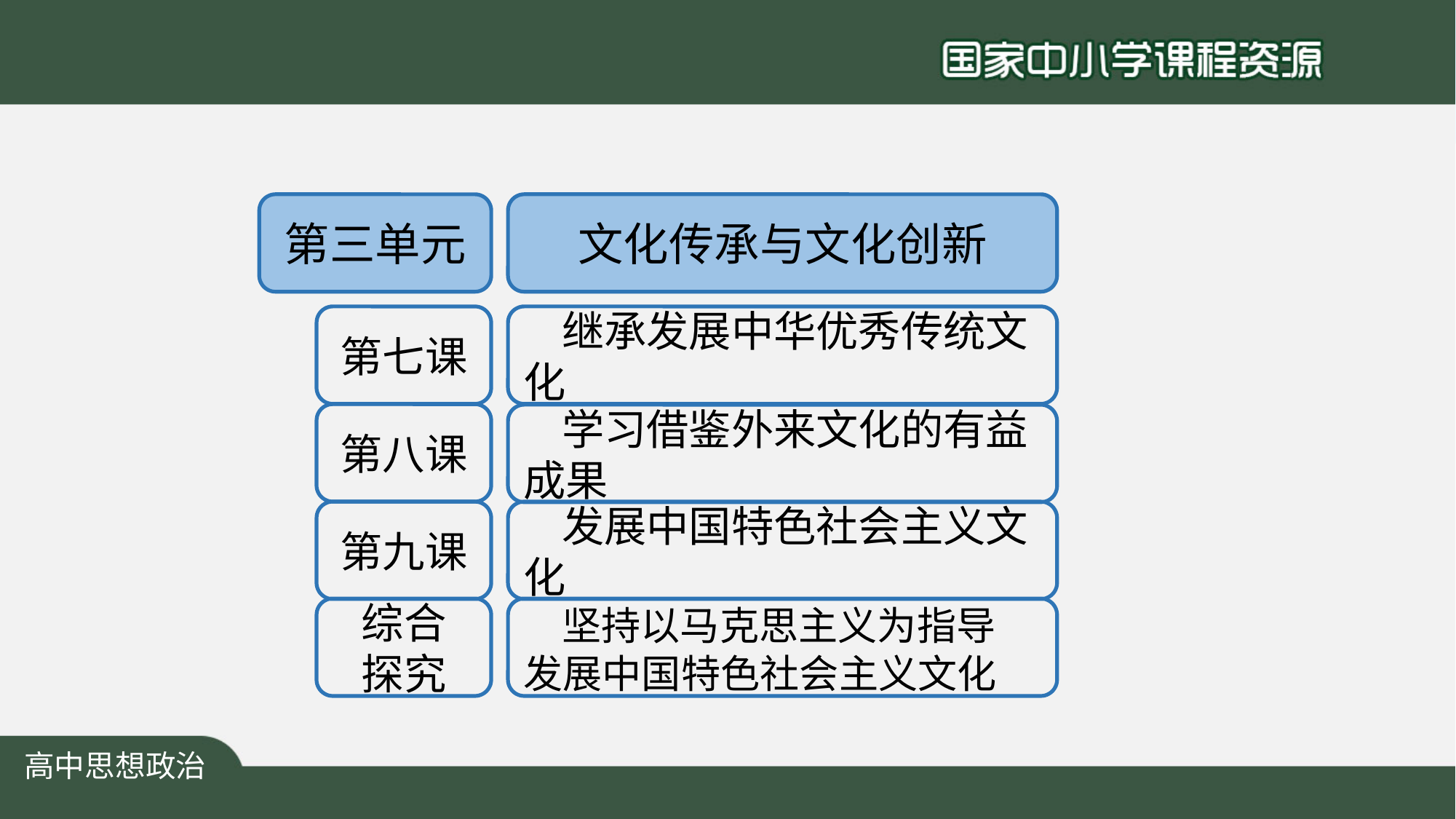

第三单元
文化传承与文化创新
第七课
   继承发展中华优秀传统文化
第八课
   学习借鉴外来文化的有益成果
第九课
   发展中国特色社会主义文化
综合
探究
   坚持以马克思主义为指导 发展中国特色社会主义文化